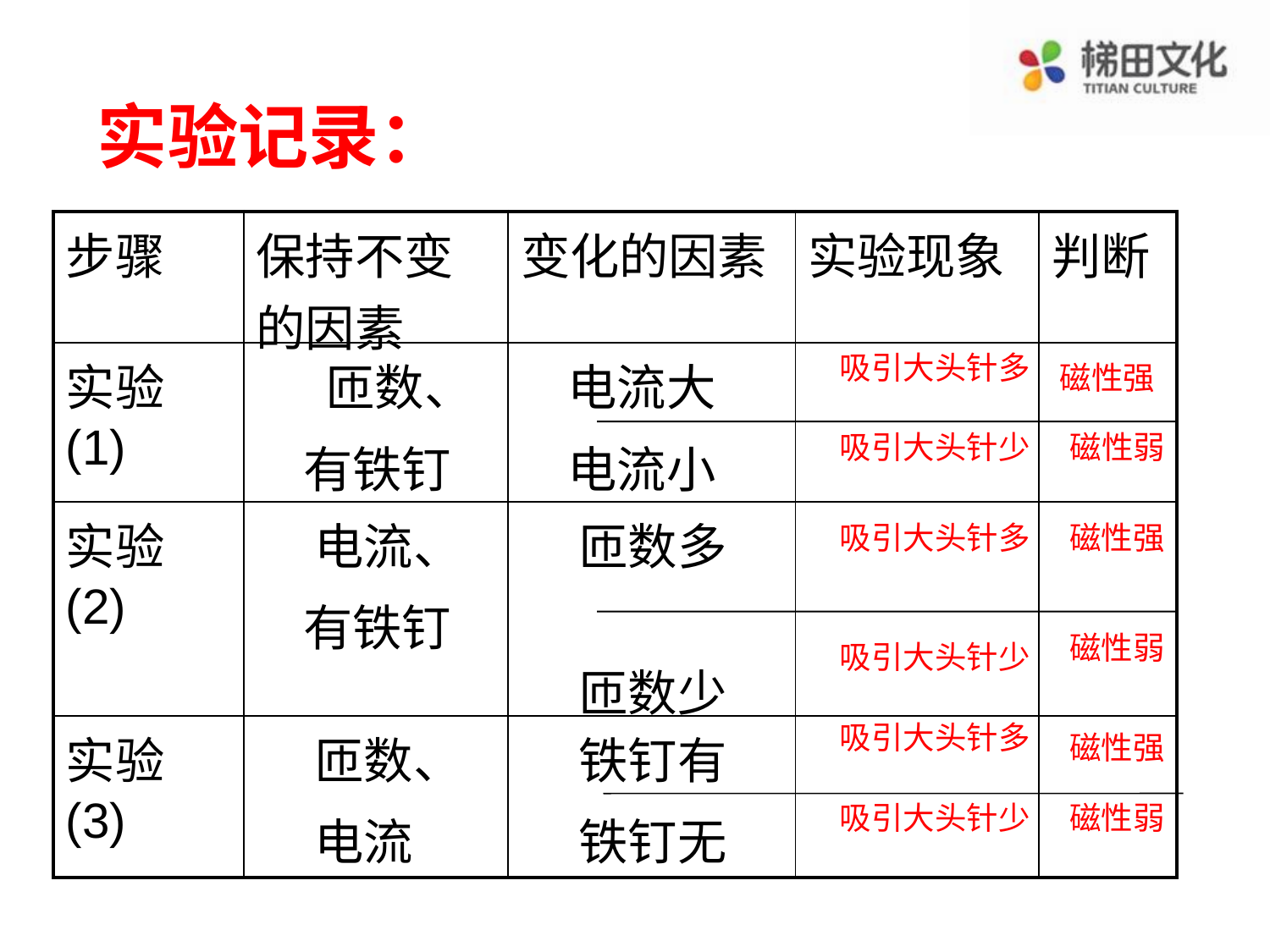

实验记录：
| 步骤 | 保持不变的因素 | 变化的因素 | 实验现象 | 判断 |
| --- | --- | --- | --- | --- |
| 实验(1) | 匝数、 有铁钉 | 电流大 电流小 |  |  |
| 实验(2) | 电流、 有铁钉 | 匝数多 匝数少 |  |  |
| 实验(3) | 匝数、 电流 | 铁钉有 铁钉无 |  |  |
吸引大头针多
磁性强

吸引大头针少
磁性弱
吸引大头针多
磁性强

磁性弱
吸引大头针少
吸引大头针多
磁性强
吸引大头针少
磁性弱